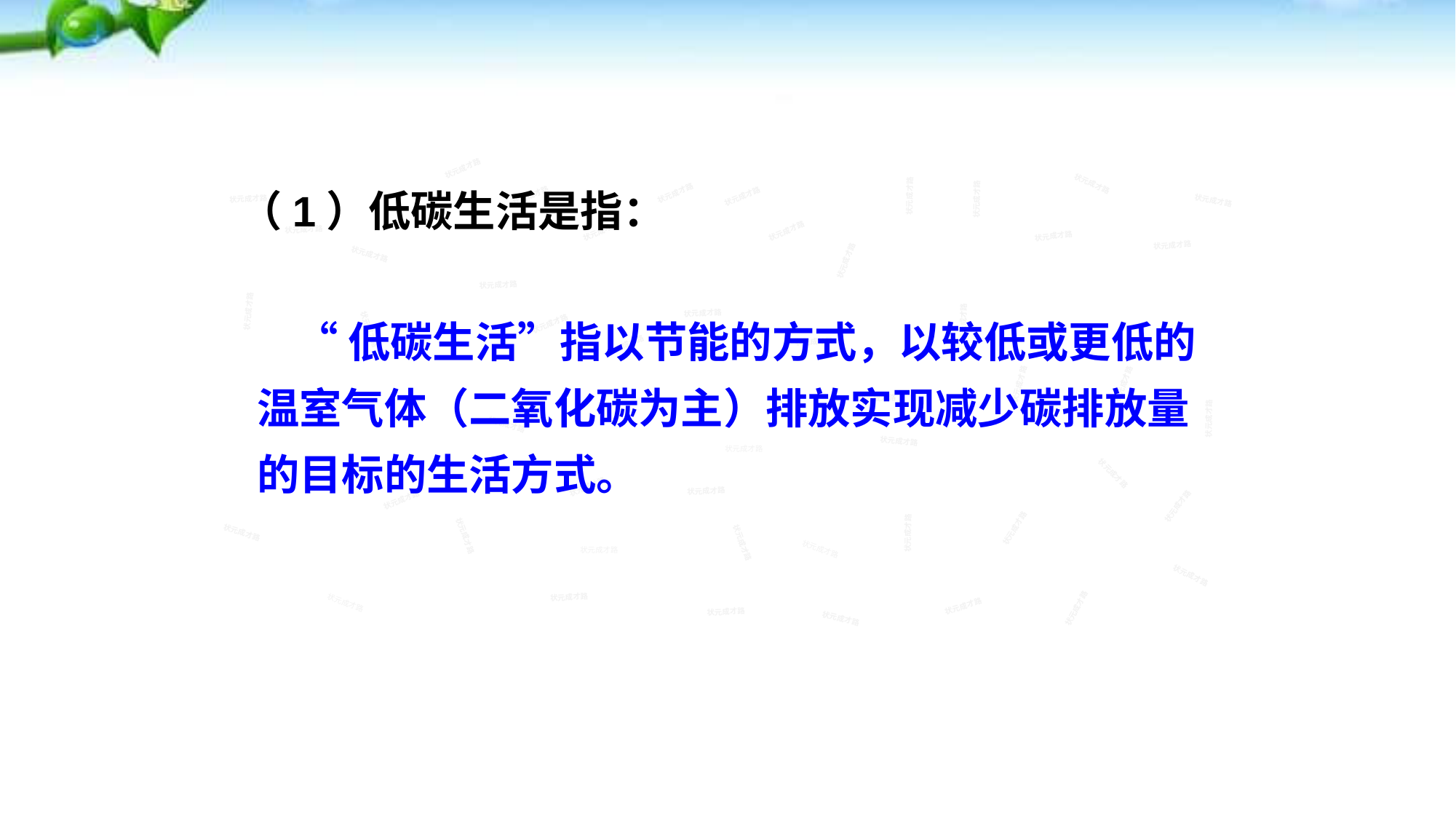

状元成才路
（1）低碳生活是指：
状元成才路
状元成才路
状元成才路
状元成才路
状元成才路
状元成才路
状元成才路
状元成才路
状元成才路
状元成才路
状元成才路
状元成才路
状元成才路
状元成才路
状元成才路
状元成才路
状元成才路
状元成才路
状元成才路
状元成才路
状元成才路
状元成才路
状元成才路
状元成才路
状元成才路
状元成才路
状元成才路
状元成才路
    “低碳生活”指以节能的方式，以较低或更低的温室气体（二氧化碳为主）排放实现减少碳排放量的目标的生活方式。
状元成才路
状元成才路
状元成才路
状元成才路
状元成才路
状元成才路
状元成才路
状元成才路
状元成才路
状元成才路
状元成才路
状元成才路
状元成才路
状元成才路
状元成才路
状元成才路
状元成才路
状元成才路
状元成才路
状元成才路
状元成才路
状元成才路
状元成才路
状元成才路
状元成才路
状元成才路
状元成才路
状元成才路
状元成才路
状元成才路
状元成才路
状元成才路
状元成才路
状元成才路
状元成才路
状元成才路
状元成才路
状元成才路
状元成才路
状元成才路
状元成才路
状元成才路
状元成才路
状元成才路
状元成才路
状元成才路
状元成才路
状元成才路
状元成才路
状元成才路
状元成才路
状元成才路
状元成才路
状元成才路
状元成才路
状元成才路
状元成才路
状元成才路
状元成才路
状元成才路
状元成才路
状元成才路
状元成才路
状元成才路
状元成才路
状元成才路
状元成才路
状元成才路
状元成才路
状元成才路
状元成才路